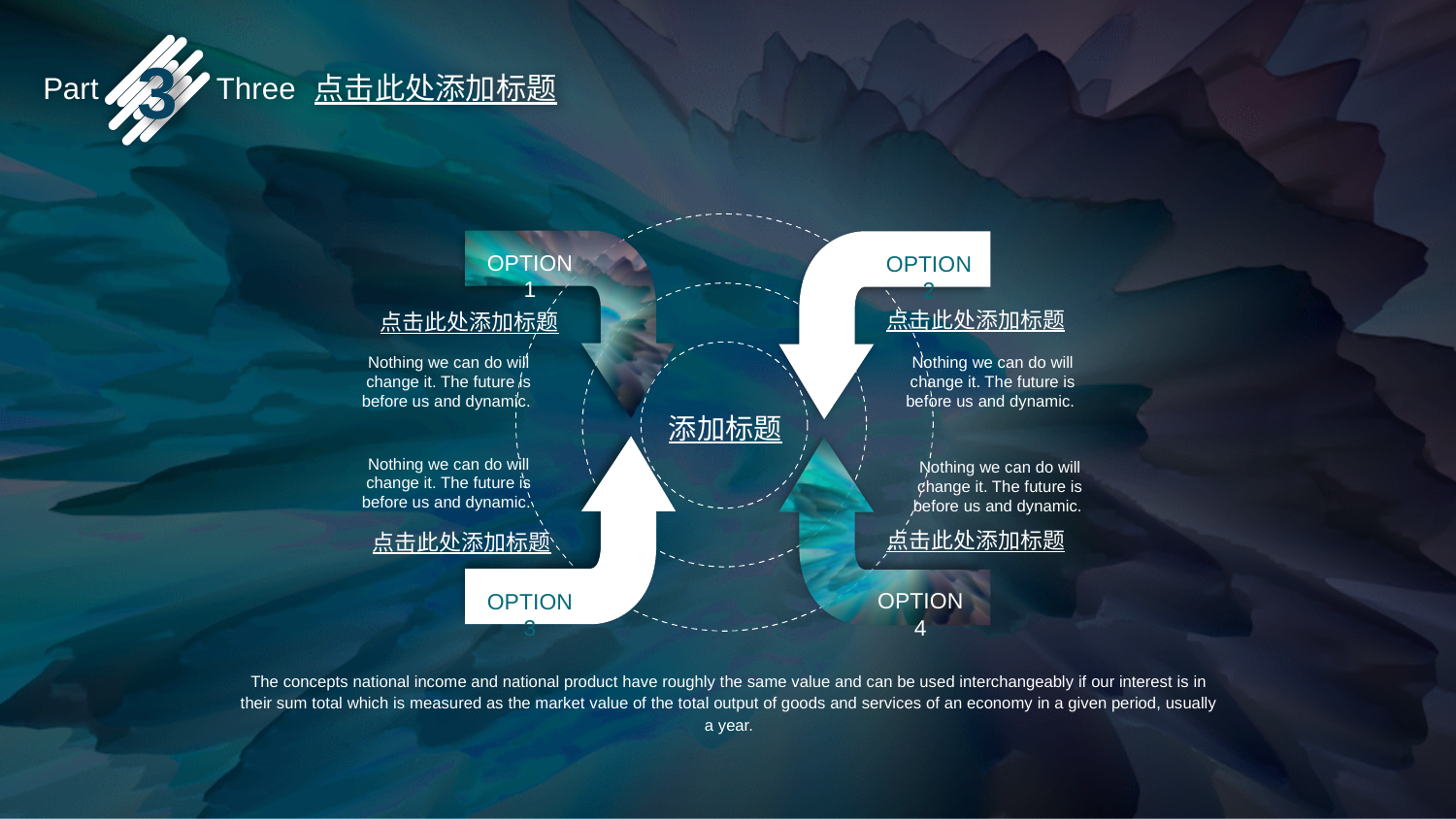

3
Part              Three
点击此处添加标题

OPTION 1

OPTION 2
点击此处添加标题
点击此处添加标题
Nothing we can do will change it. The future is before us and dynamic.
Nothing we can do will change it. The future is before us and dynamic.
添加标题

OPTION 3

OPTION 4
Nothing we can do will change it. The future is before us and dynamic.
Nothing we can do will change it. The future is before us and dynamic.
点击此处添加标题
点击此处添加标题
The concepts national income and national product have roughly the same value and can be used interchangeably if our interest is in their sum total which is measured as the market value of the total output of goods and services of an economy in a given period, usually a year.